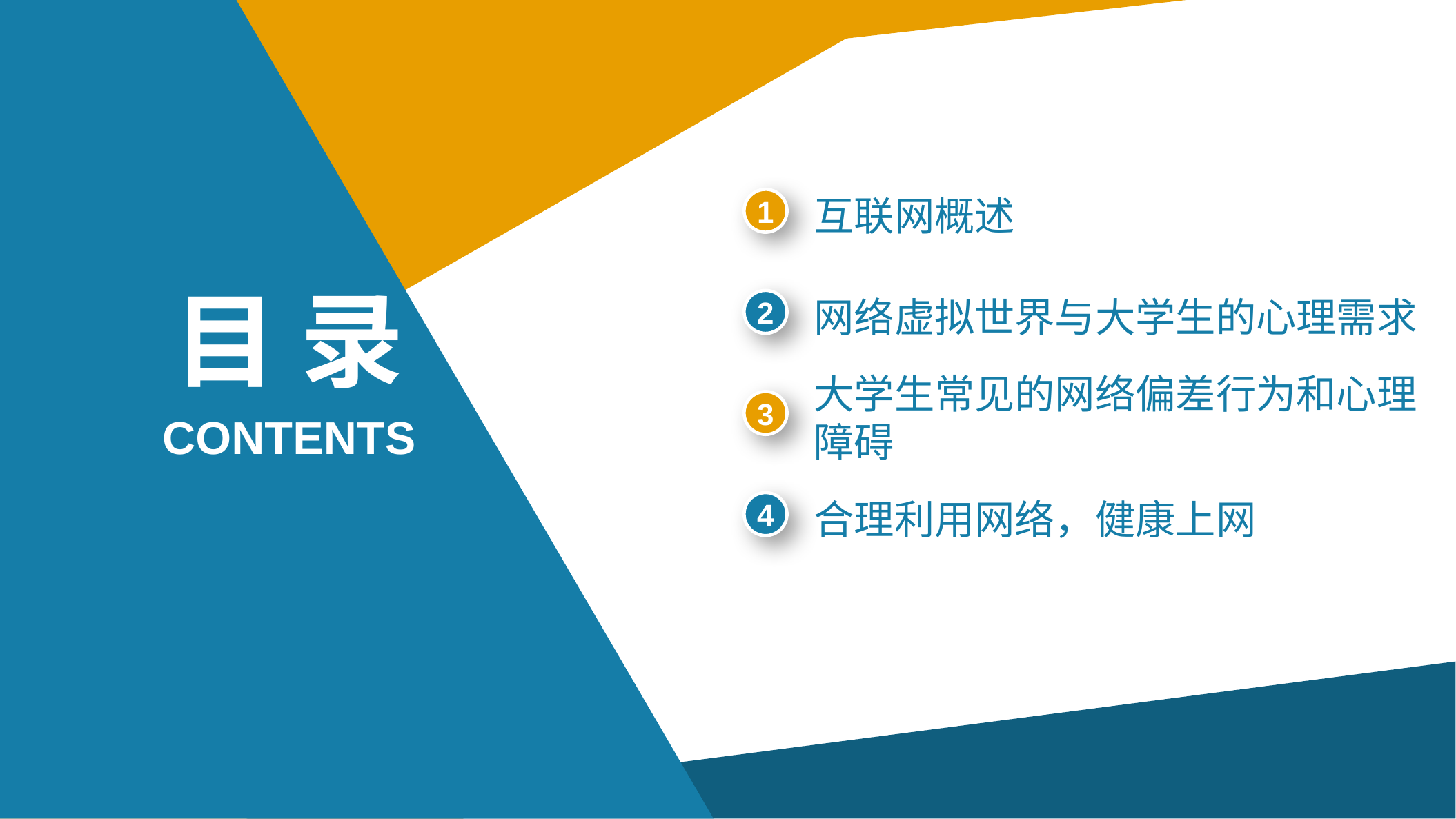

1
互联网概述
目 录
2
网络虚拟世界与大学生的心理需求
大学生常见的网络偏差行为和心理障碍
3
CONTENTS
4
合理利用网络，健康上网